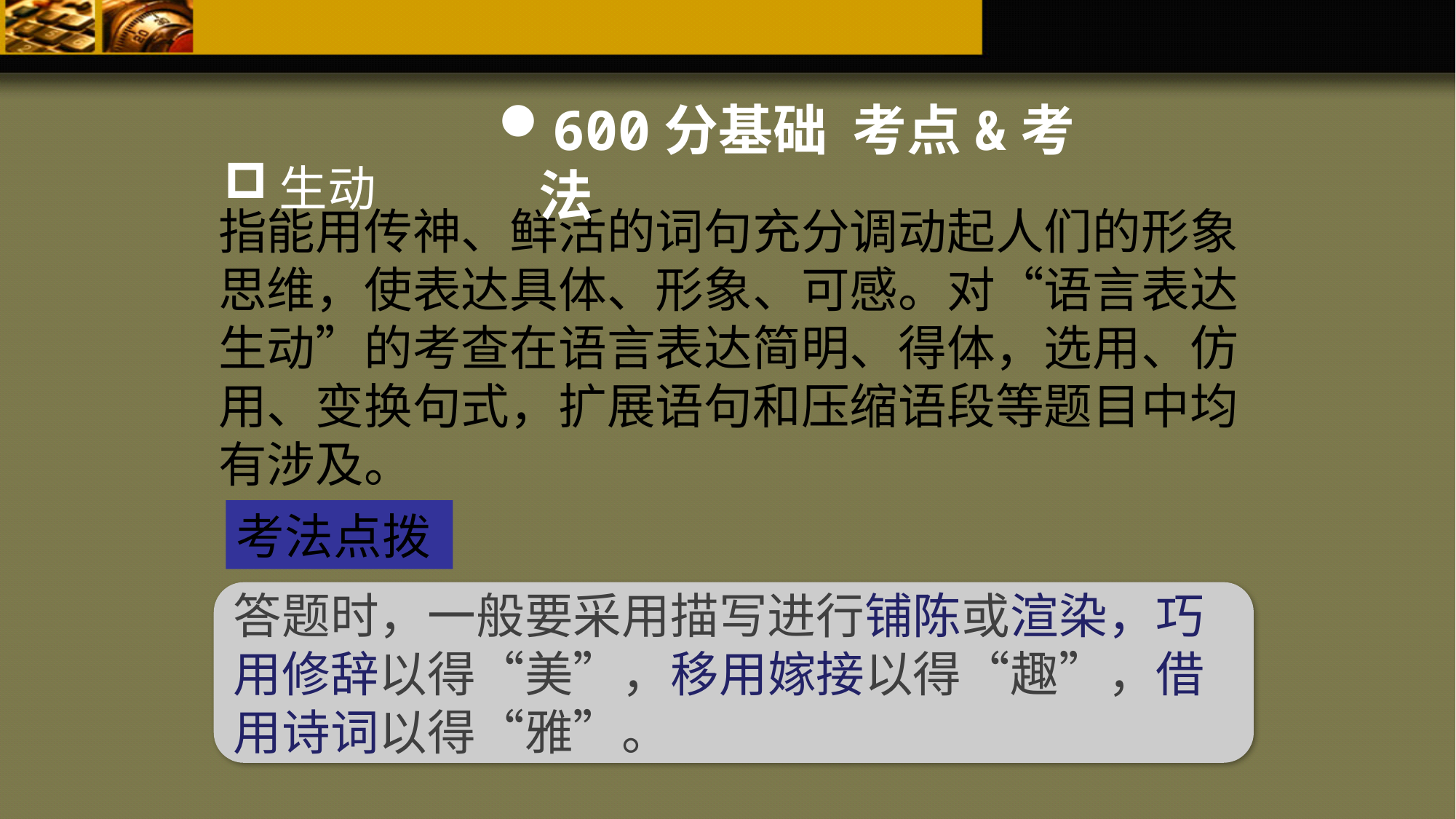

600分基础  考点&考法
生动
指能用传神、鲜活的词句充分调动起人们的形象思维，使表达具体、形象、可感。对“语言表达生动”的考查在语言表达简明、得体，选用、仿用、变换句式，扩展语句和压缩语段等题目中均有涉及。
考法点拨
答题时，一般要采用描写进行铺陈或渲染，巧用修辞以得“美”，移用嫁接以得“趣”，借用诗词以得“雅”。